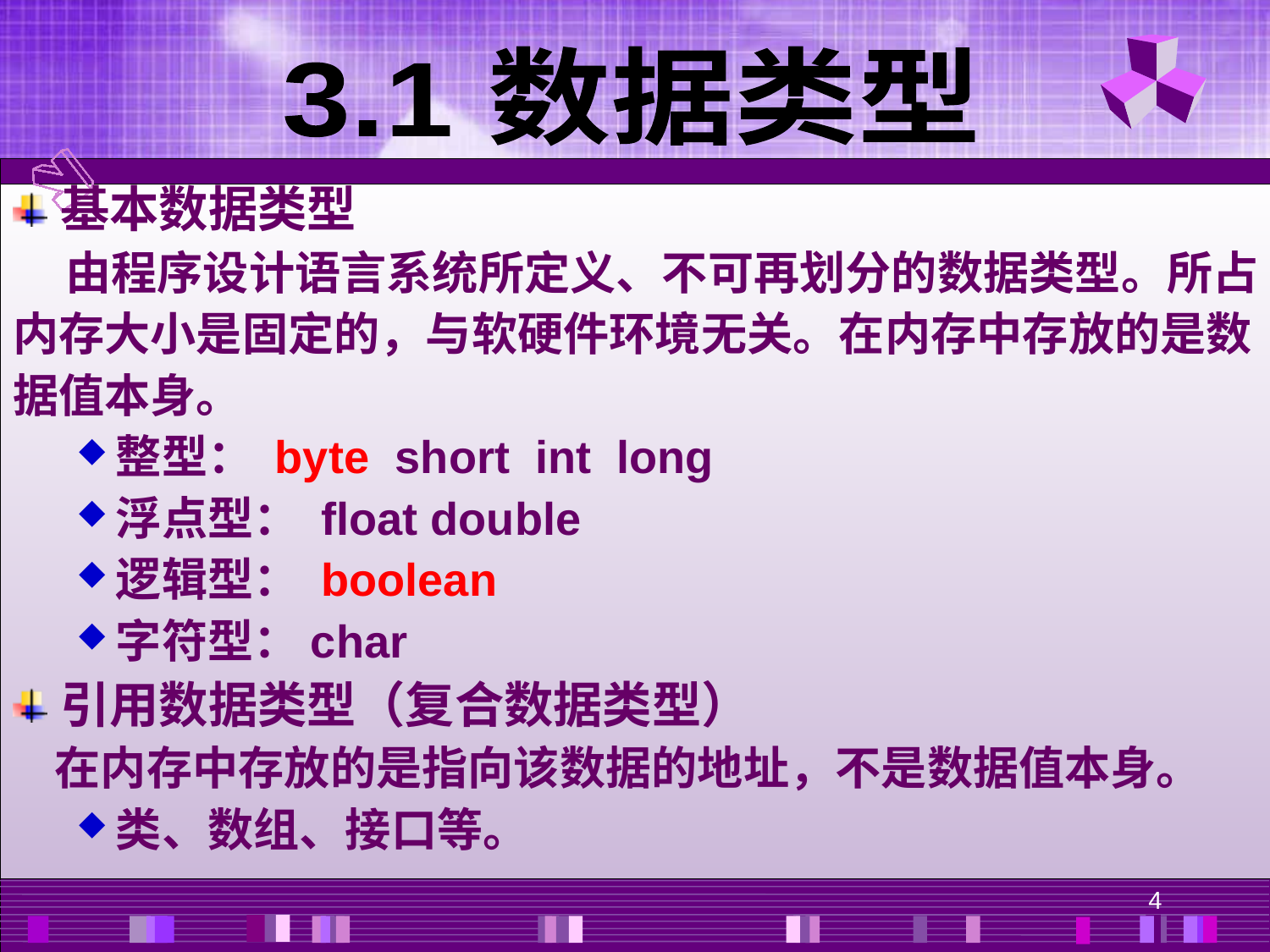

3.1 数据类型
基本数据类型
    由程序设计语言系统所定义、不可再划分的数据类型。所占
内存大小是固定的，与软硬件环境无关。在内存中存放的是数
据值本身。
整型： byte  short  int  long
浮点型： float double
逻辑型： boolean
字符型：char
引用数据类型（复合数据类型）
   在内存中存放的是指向该数据的地址，不是数据值本身。
类、数组、接口等。
4